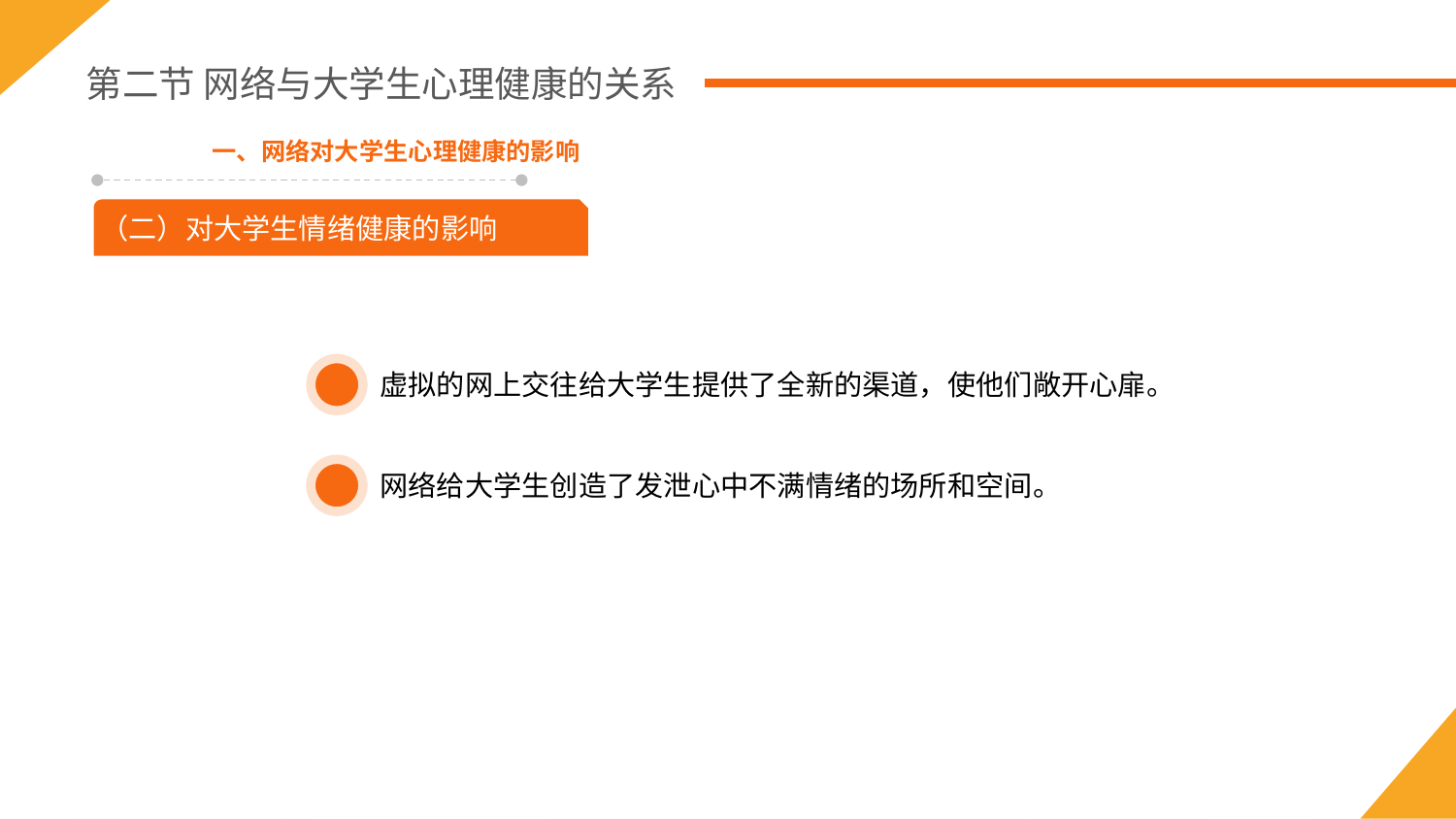

第二节 网络与大学生心理健康的关系
一、网络对大学生心理健康的影响

（二）对大学生情绪健康的影响

虚拟的网上交往给大学生提供了全新的渠道，使他们敞开心扉。

网络给大学生创造了发泄心中不满情绪的场所和空间。